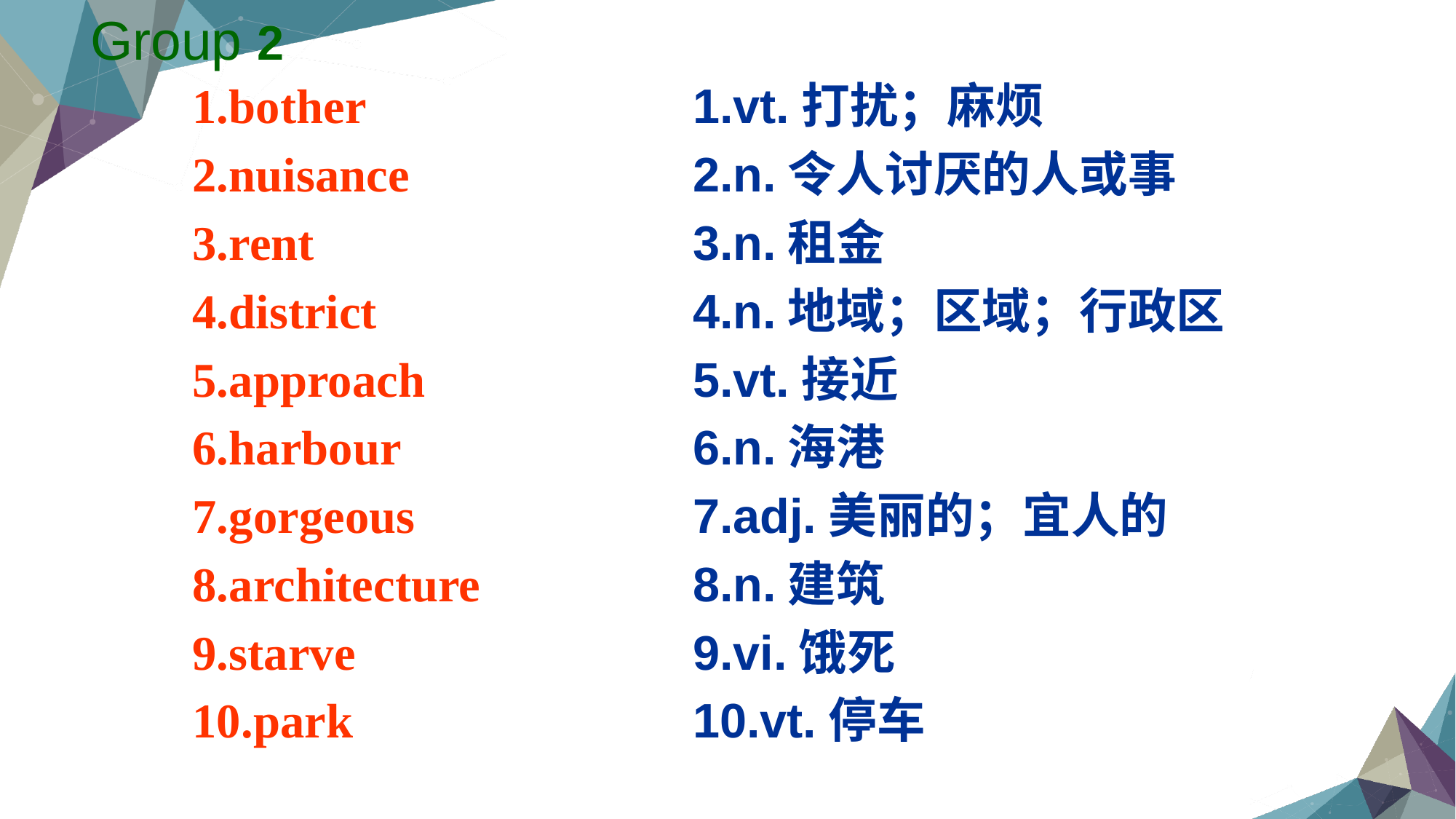

Group 2
1.bother
2.nuisance
3.rent
4.district
5.approach
6.harbour
7.gorgeous
8.architecture
9.starve
10.park
1.vt.打扰；麻烦
2.n.令人讨厌的人或事
3.n.租金
4.n.地域；区域；行政区
5.vt.接近
6.n.海港
7.adj.美丽的；宜人的
8.n.建筑
9.vi.饿死
10.vt.停车